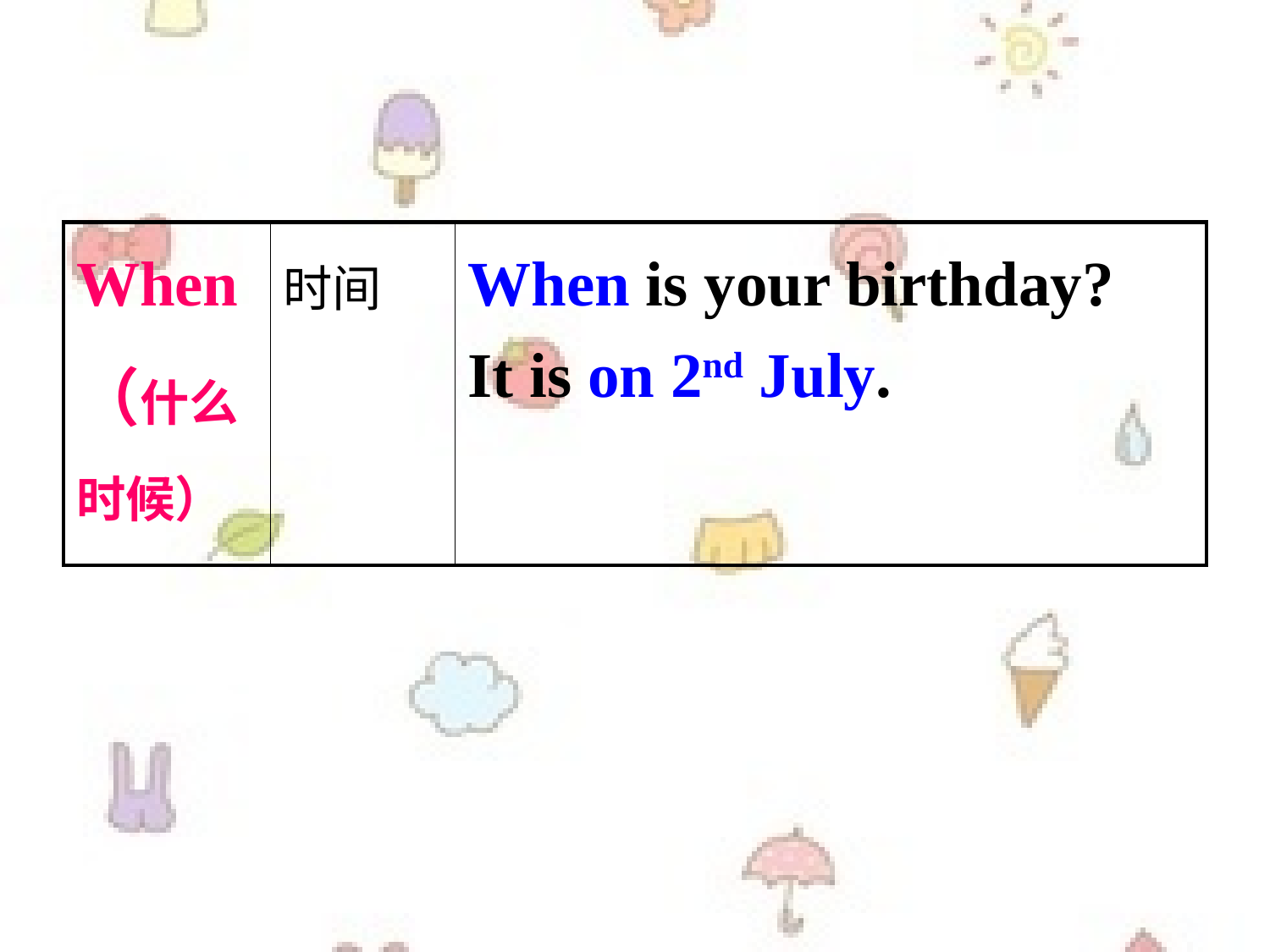

| When（什么时候） | 时间 | When is your birthday? It is on 2nd July. |
| --- | --- | --- |